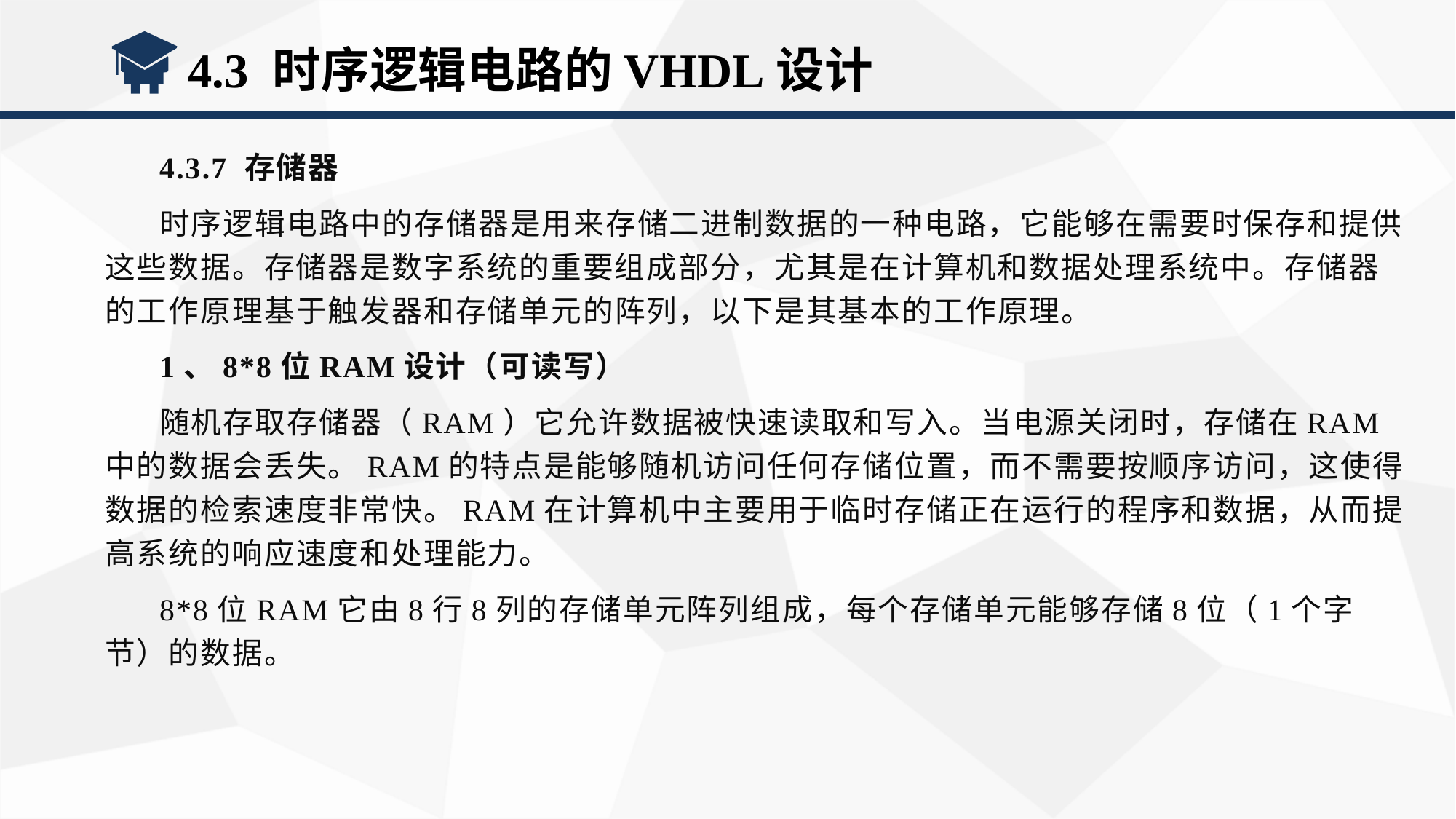

4.3 时序逻辑电路的VHDL设计

4.3.7 存储器
时序逻辑电路中的存储器是用来存储二进制数据的一种电路，它能够在需要时保存和提供这些数据。存储器是数字系统的重要组成部分，尤其是在计算机和数据处理系统中。存储器的工作原理基于触发器和存储单元的阵列，以下是其基本的工作原理。
1、8*8位RAM设计（可读写）
随机存取存储器（RAM）它允许数据被快速读取和写入。当电源关闭时，存储在RAM中的数据会丢失。RAM的特点是能够随机访问任何存储位置，而不需要按顺序访问，这使得数据的检索速度非常快。RAM在计算机中主要用于临时存储正在运行的程序和数据，从而提高系统的响应速度和处理能力。
8*8位RAM它由8行8列的存储单元阵列组成，每个存储单元能够存储8位（1个字节）的数据。